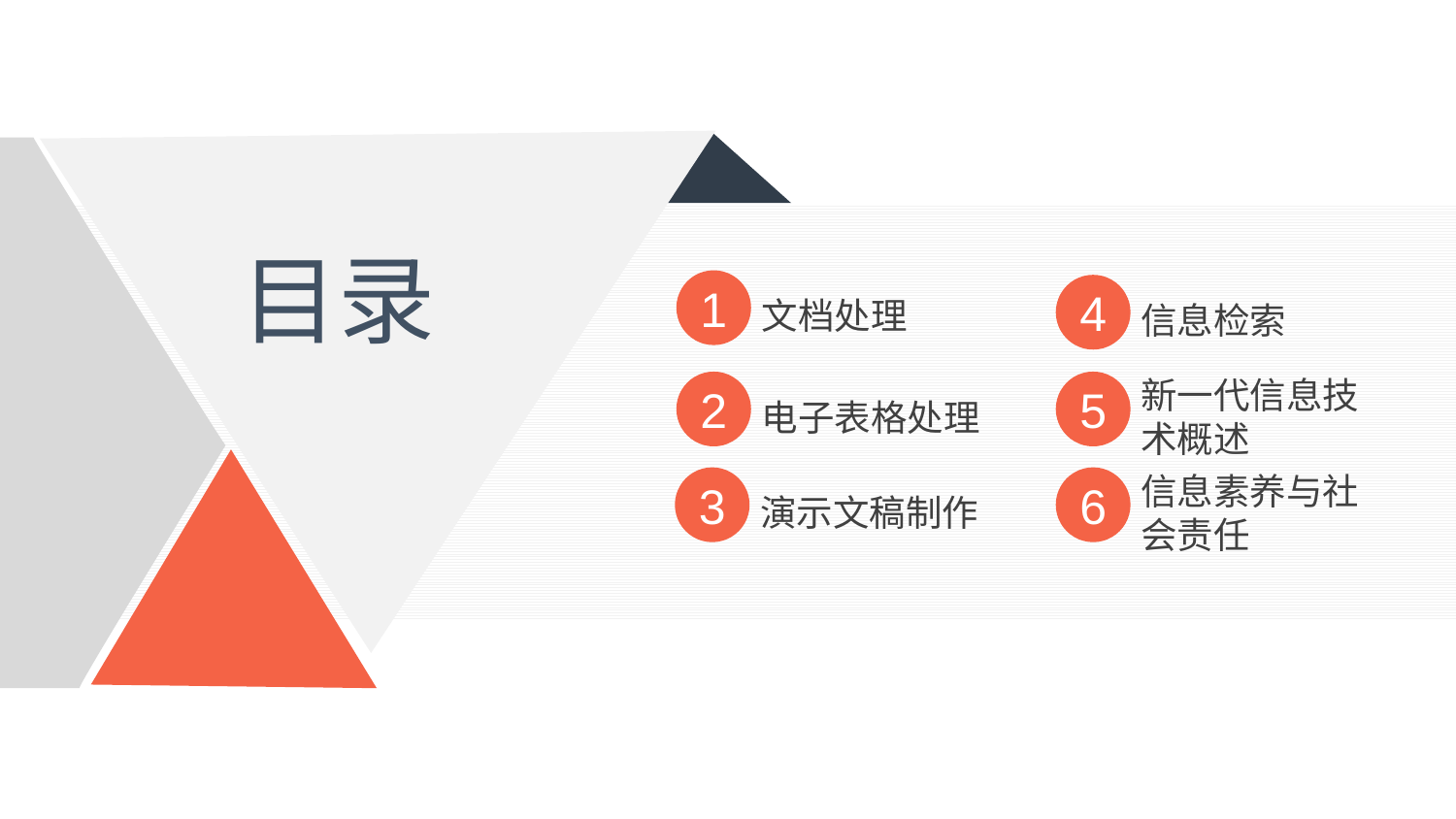

目录
1
文档处理
4
信息检索
新一代信息技术概述
5
2
电子表格处理

信息素养与社会责任
6
3
演示文稿制作